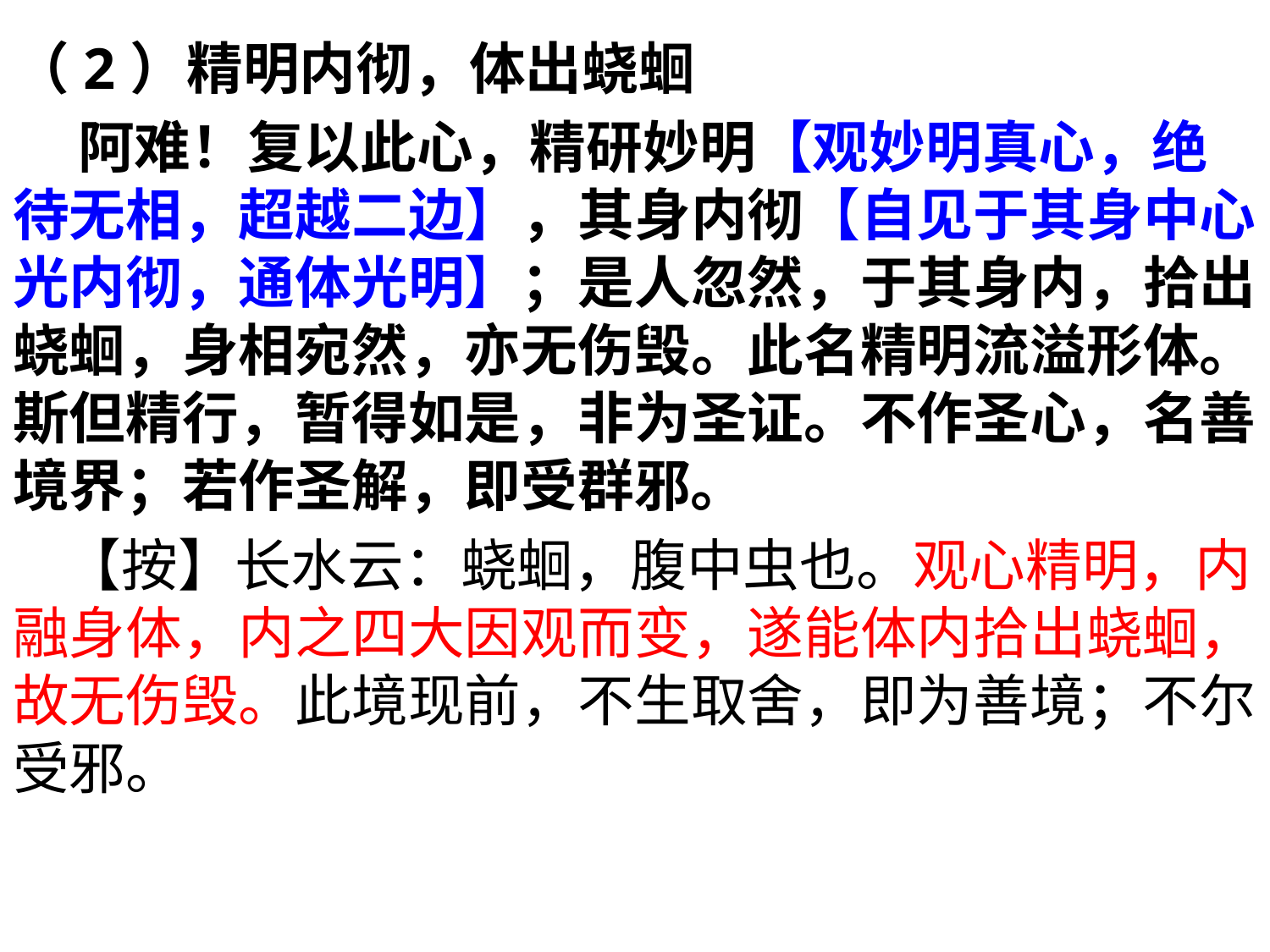

（2）精明内彻，体出蛲蛔
    阿难！复以此心，精研妙明【观妙明真心，绝待无相，超越二边】，其身内彻【自见于其身中心光内彻，通体光明】；是人忽然，于其身内，拾出蛲蛔，身相宛然，亦无伤毁。此名精明流溢形体。斯但精行，暂得如是，非为圣证。不作圣心，名善境界；若作圣解，即受群邪。
   【按】长水云：蛲蛔，腹中虫也。观心精明，内融身体，内之四大因观而变，遂能体内拾出蛲蛔，故无伤毁。此境现前，不生取舍，即为善境；不尔受邪。